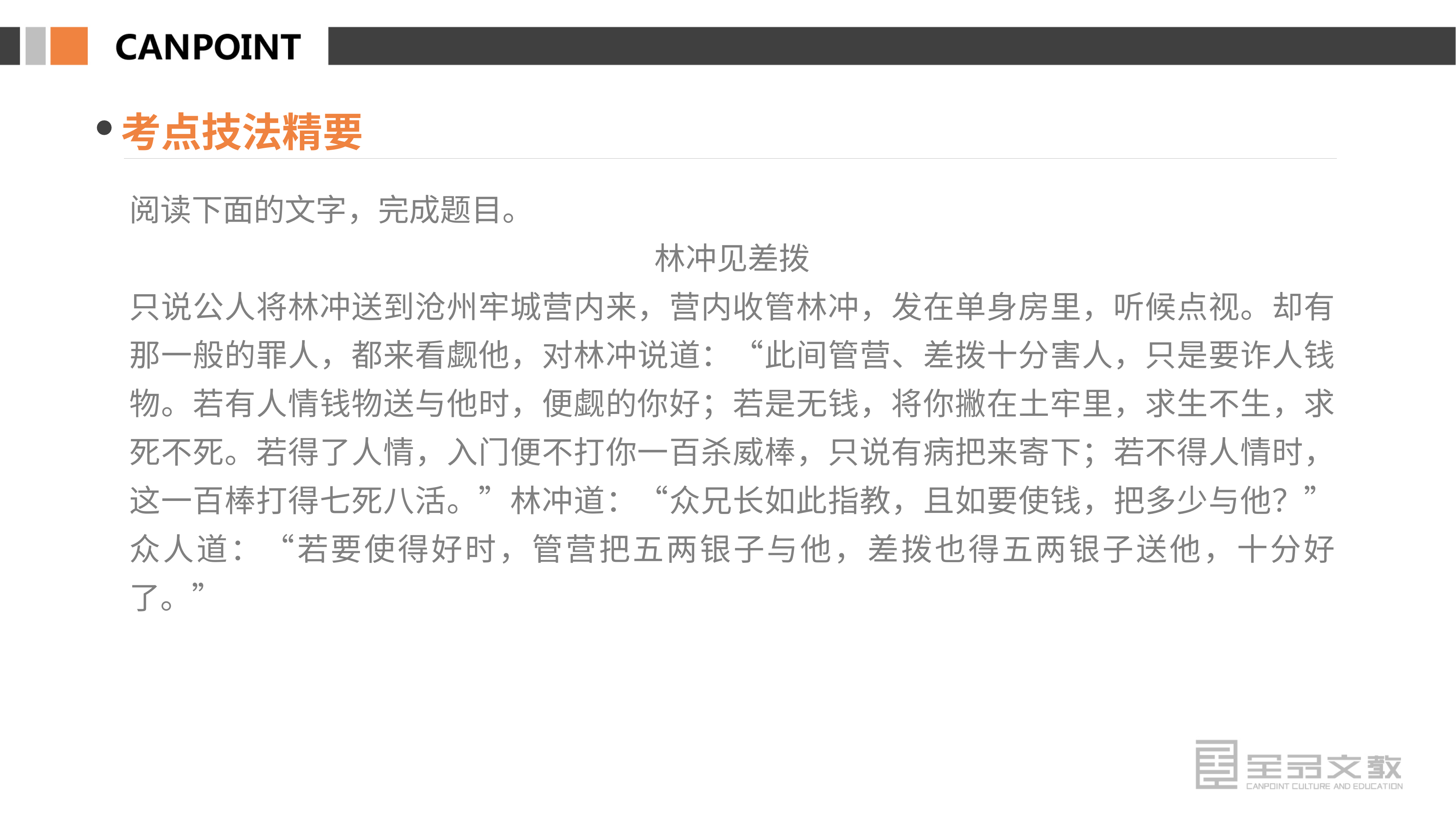

考点技法精要

阅读下面的文字，完成题目。
林冲见差拨
只说公人将林冲送到沧州牢城营内来，营内收管林冲，发在单身房里，听候点视。却有那一般的罪人，都来看觑他，对林冲说道：“此间管营、差拨十分害人，只是要诈人钱物。若有人情钱物送与他时，便觑的你好；若是无钱，将你撇在土牢里，求生不生，求死不死。若得了人情，入门便不打你一百杀威棒，只说有病把来寄下；若不得人情时，这一百棒打得七死八活。”林冲道：“众兄长如此指教，且如要使钱，把多少与他？”众人道：“若要使得好时，管营把五两银子与他，差拨也得五两银子送他，十分好了。”